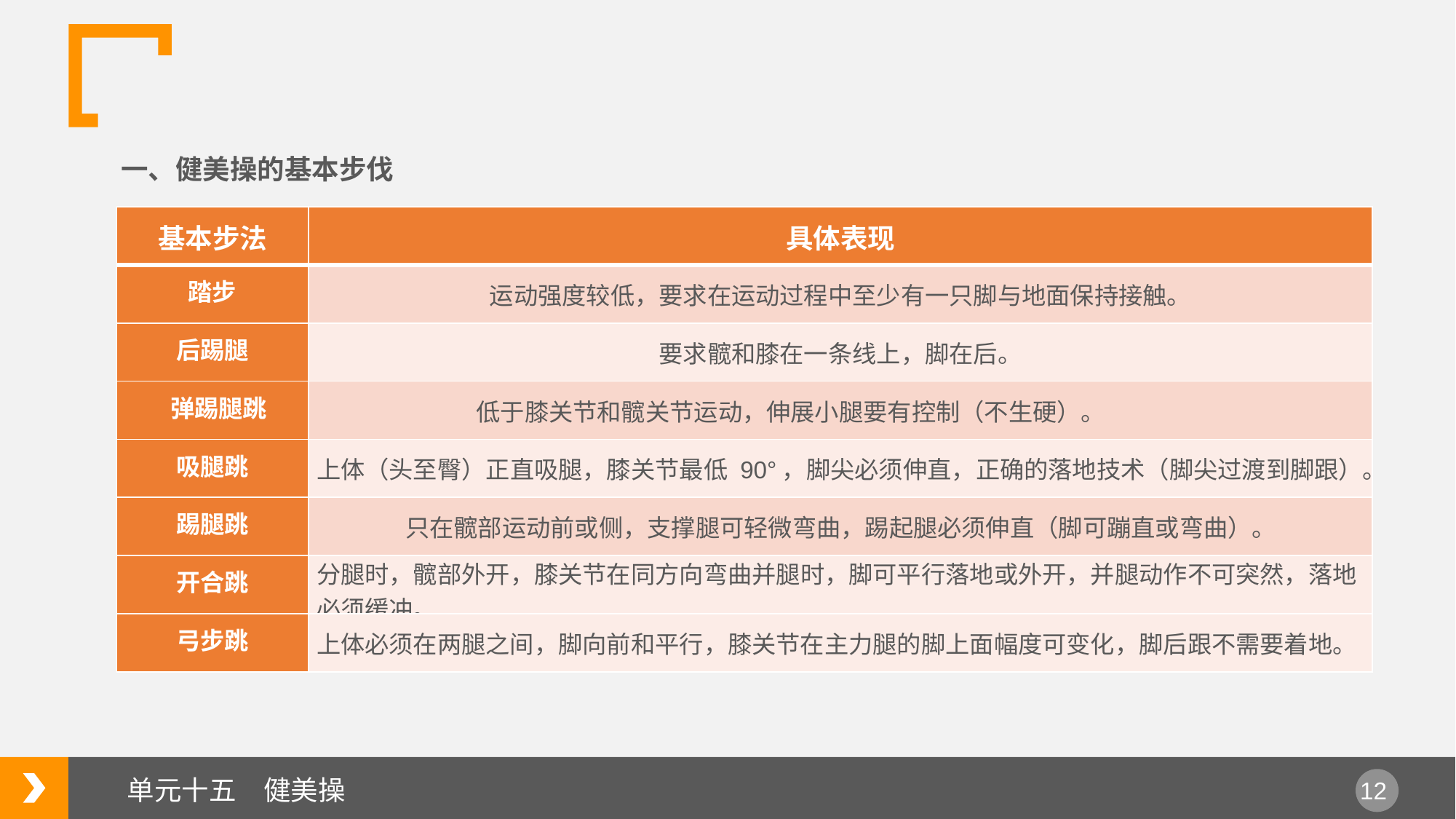

一、健美操的基本步伐
| 基本步法 | 具体表现 |
| --- | --- |
| 踏步 | 运动强度较低，要求在运动过程中至少有一只脚与地面保持接触。 |
| 后踢腿 | 要求髋和膝在一条线上，脚在后。 |
| 弹踢腿跳 | 低于膝关节和髋关节运动，伸展小腿要有控制（不生硬）。 |
| 吸腿跳 | 上体（头至臀）正直吸腿，膝关节最低 90°，脚尖必须伸直，正确的落地技术（脚尖过渡到脚跟）。 |
| 踢腿跳 | 只在髋部运动前或侧，支撑腿可轻微弯曲，踢起腿必须伸直（脚可蹦直或弯曲）。 |
| 开合跳 | 分腿时，髋部外开，膝关节在同方向弯曲并腿时，脚可平行落地或外开，并腿动作不可突然，落地必须缓冲。 |
| 弓步跳 | 上体必须在两腿之间，脚向前和平行，膝关节在主力腿的脚上面幅度可变化，脚后跟不需要着地。 |
单元十五　健美操